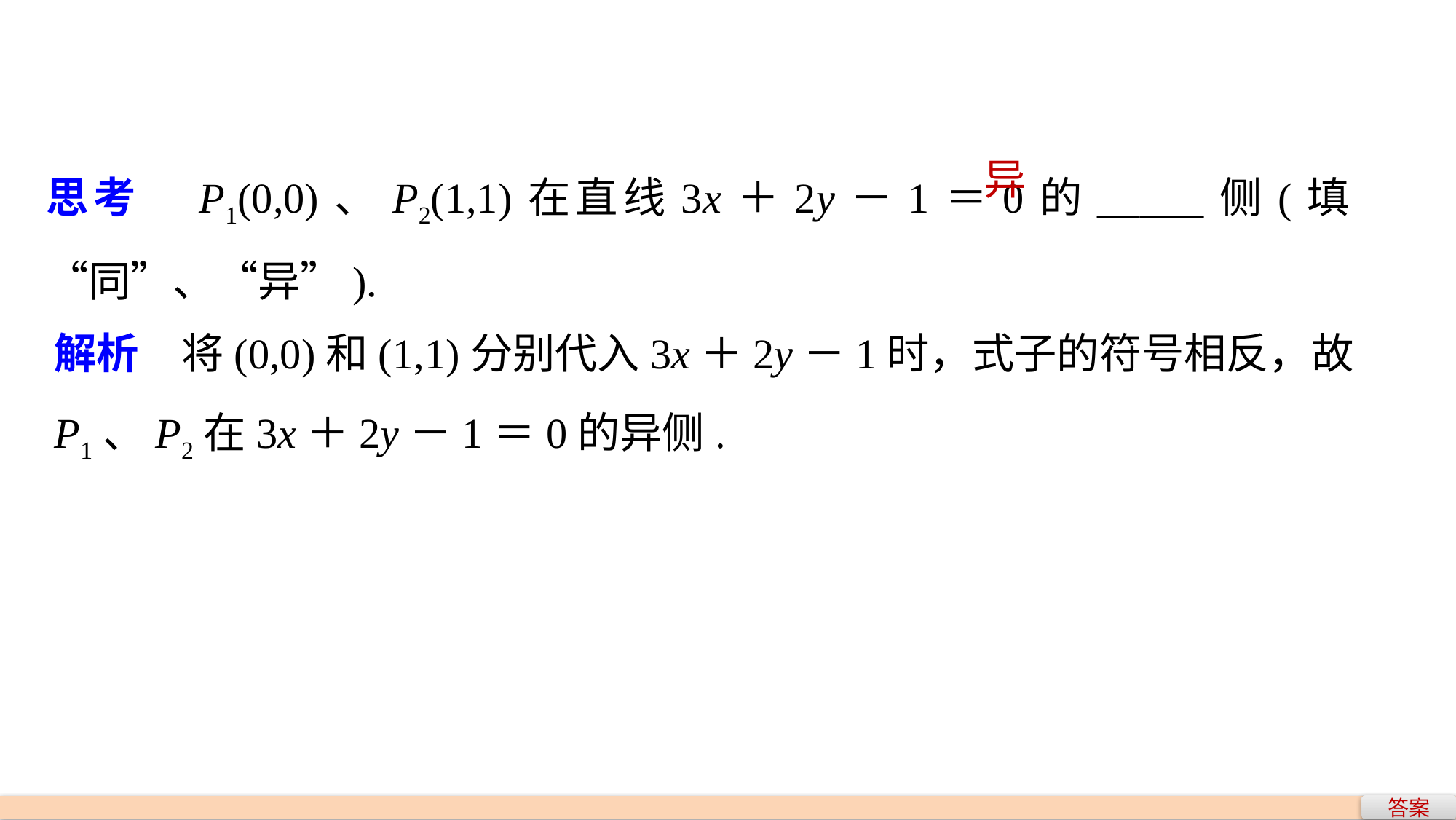

思考　P1(0,0)、P2(1,1)在直线3x＋2y－1＝0的_____侧(填“同”、“异”).
异
解析　将(0,0)和(1,1)分别代入3x＋2y－1时，式子的符号相反，故P1、P2在3x＋2y－1＝0的异侧.
答案